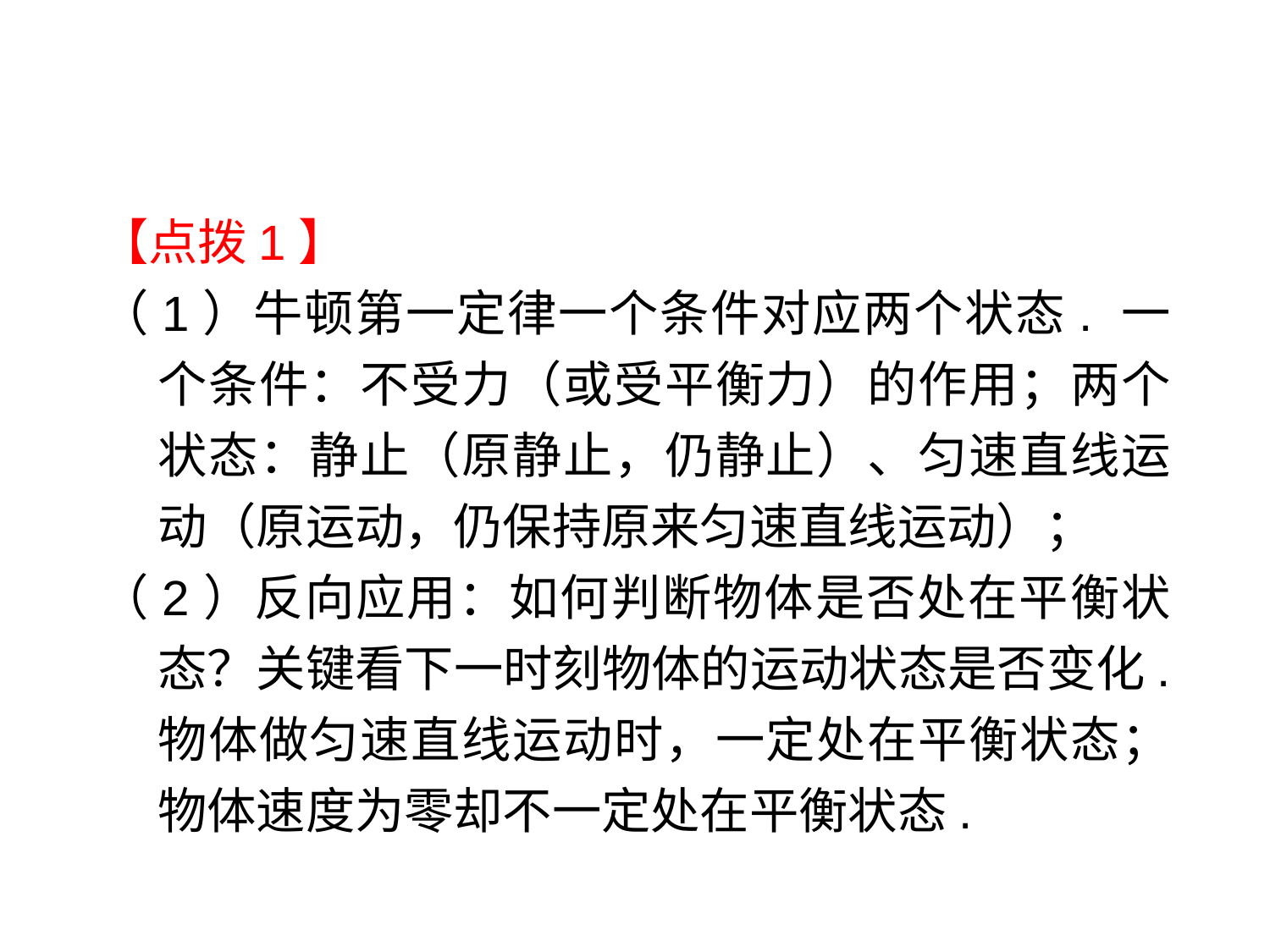

【点拨1】
（1）牛顿第一定律一个条件对应两个状态. 一个条件：不受力（或受平衡力）的作用；两个状态：静止（原静止，仍静止）、匀速直线运动（原运动，仍保持原来匀速直线运动）；
（2）反向应用：如何判断物体是否处在平衡状态？关键看下一时刻物体的运动状态是否变化. 物体做匀速直线运动时，一定处在平衡状态；物体速度为零却不一定处在平衡状态.